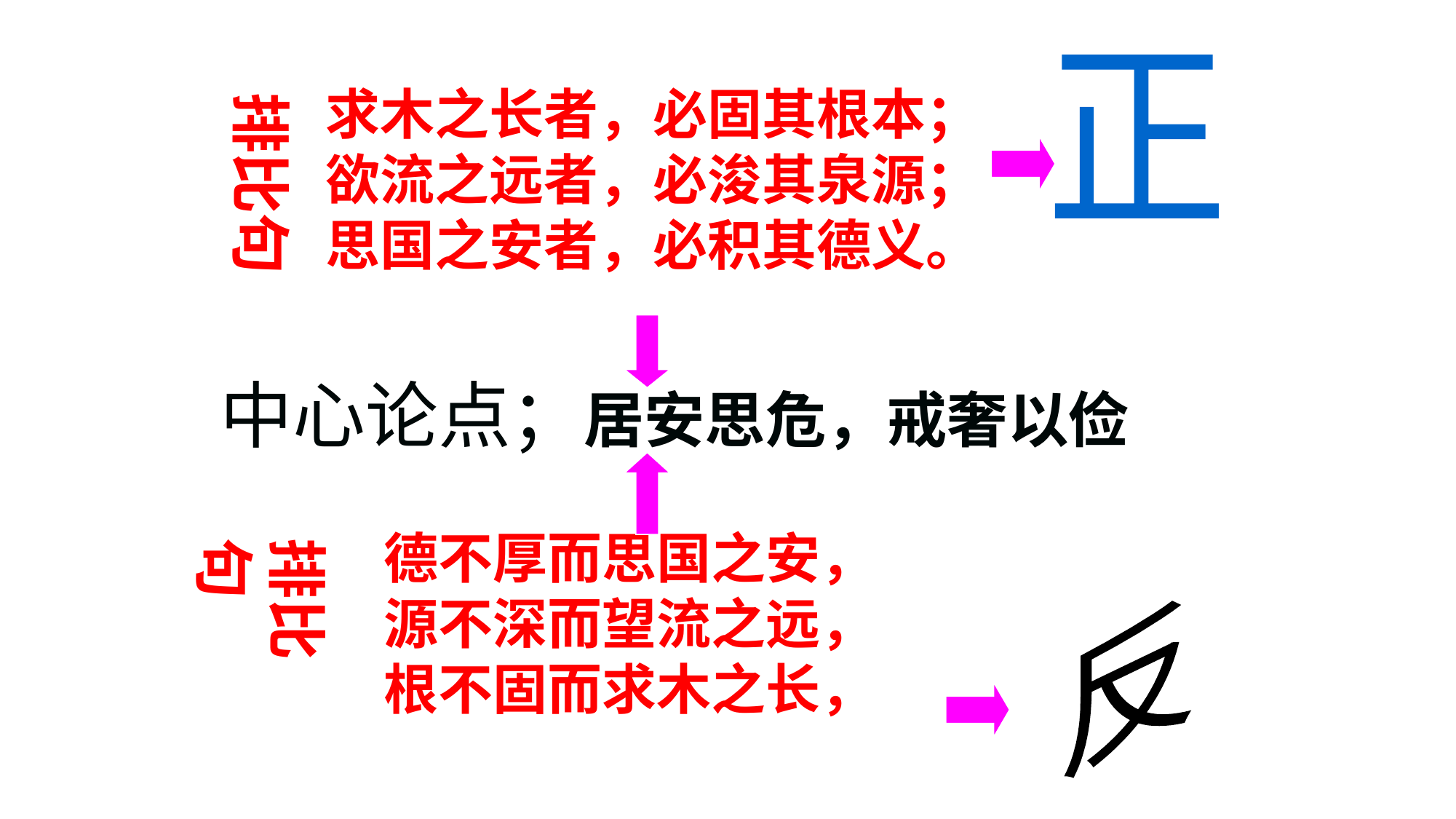

正
求木之长者，必固其根本；欲流之远者，必浚其泉源；思国之安者，必积其德义。
排比句

中心论点；居安思危，戒奢以俭

德不厚而思国之安，源不深而望流之远，根不固而求木之长，
排比句
反